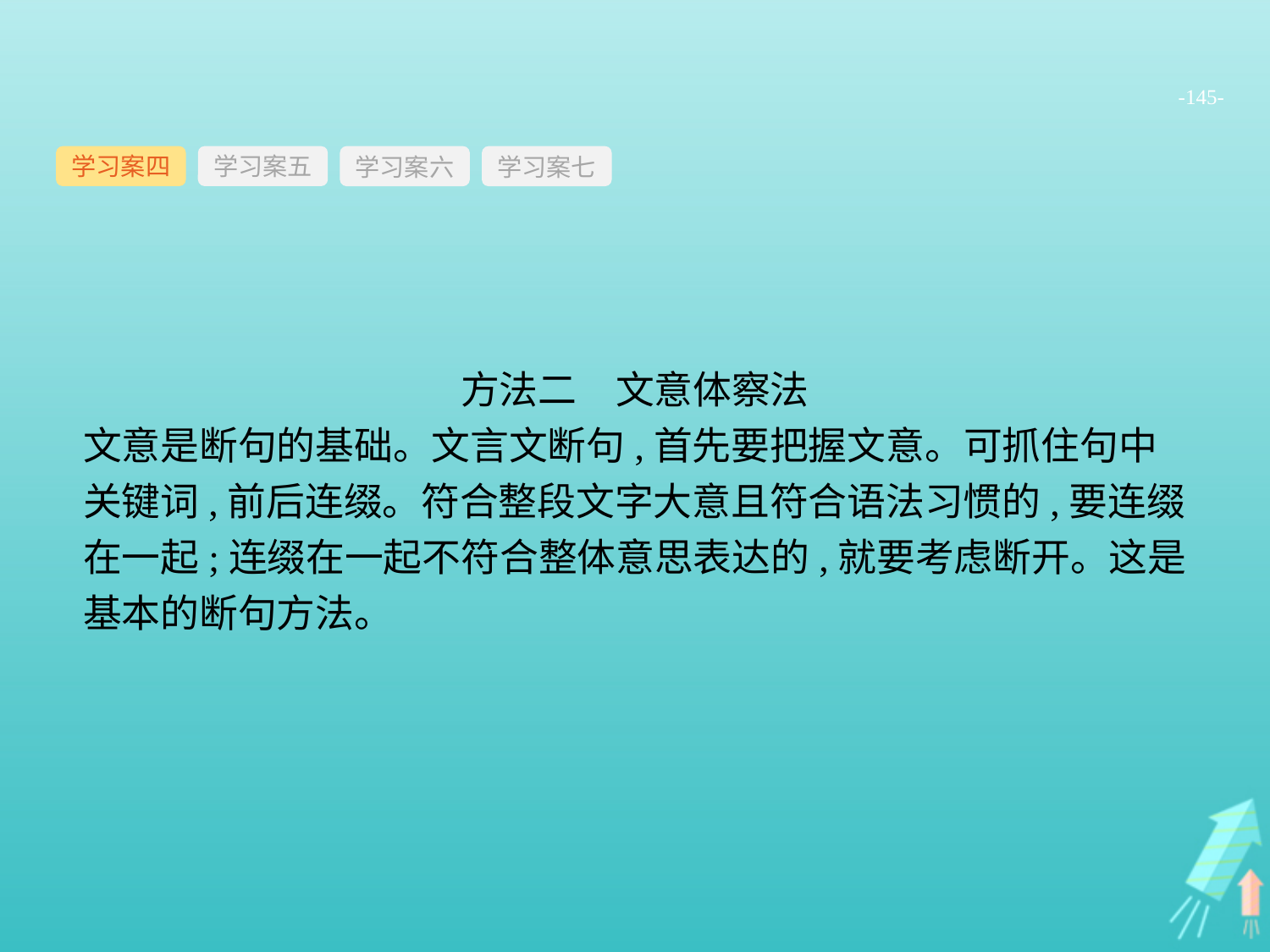

-145-
学习案四
学习案六
学习案七
学习案五
方法二　文意体察法
文意是断句的基础。文言文断句,首先要把握文意。可抓住句中关键词,前后连缀。符合整段文字大意且符合语法习惯的,要连缀在一起;连缀在一起不符合整体意思表达的,就要考虑断开。这是基本的断句方法。